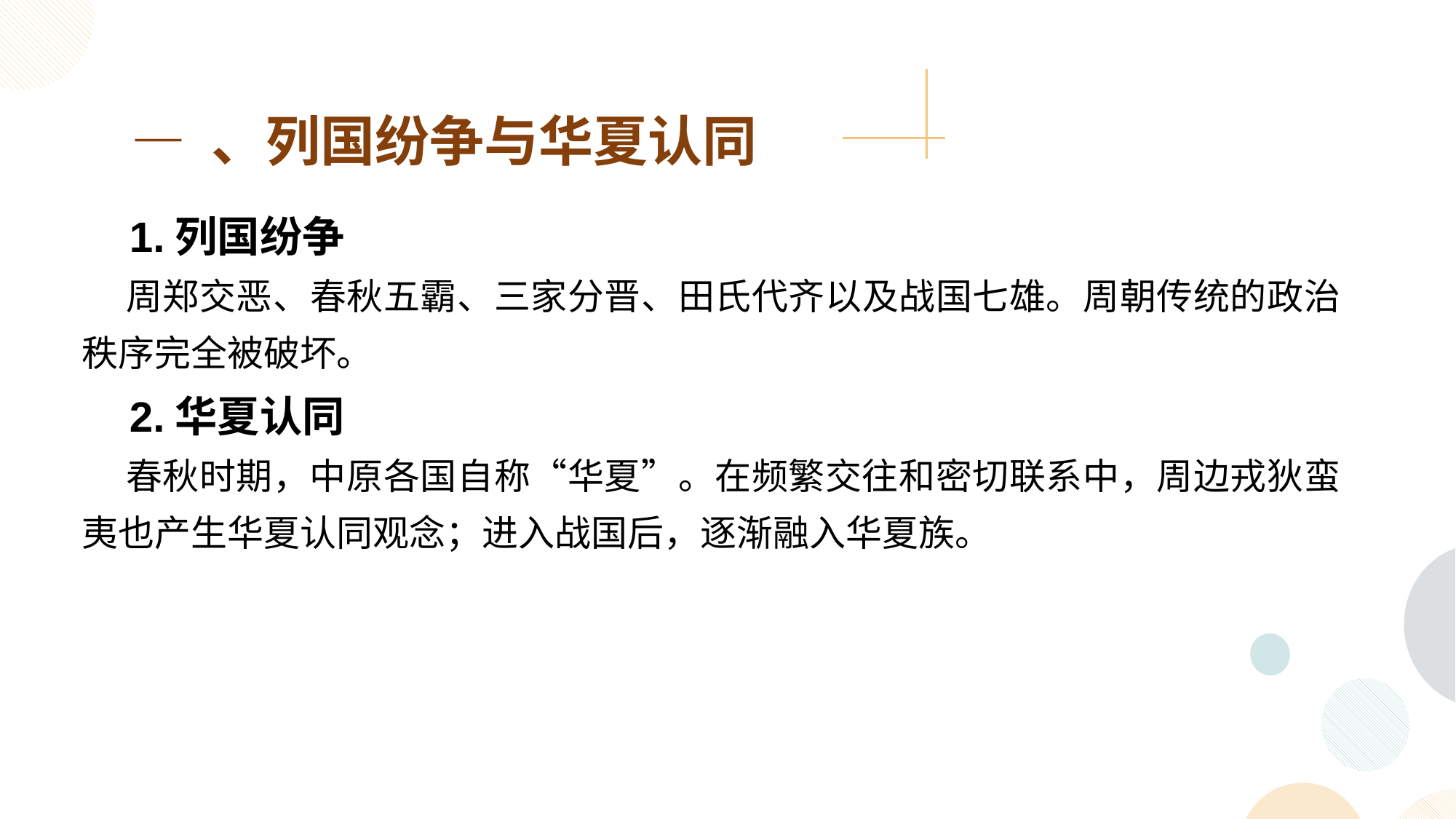

— 、列国纷争与华夏认同
    1.列国纷争
    周郑交恶、春秋五霸、三家分晋、田氏代齐以及战国七雄。周朝传统的政治秩序完全被破坏。
    2.华夏认同
    春秋时期，中原各国自称“华夏”。在频繁交往和密切联系中，周边戎狄蛮夷也产生华夏认同观念；进入战国后，逐渐融入华夏族。